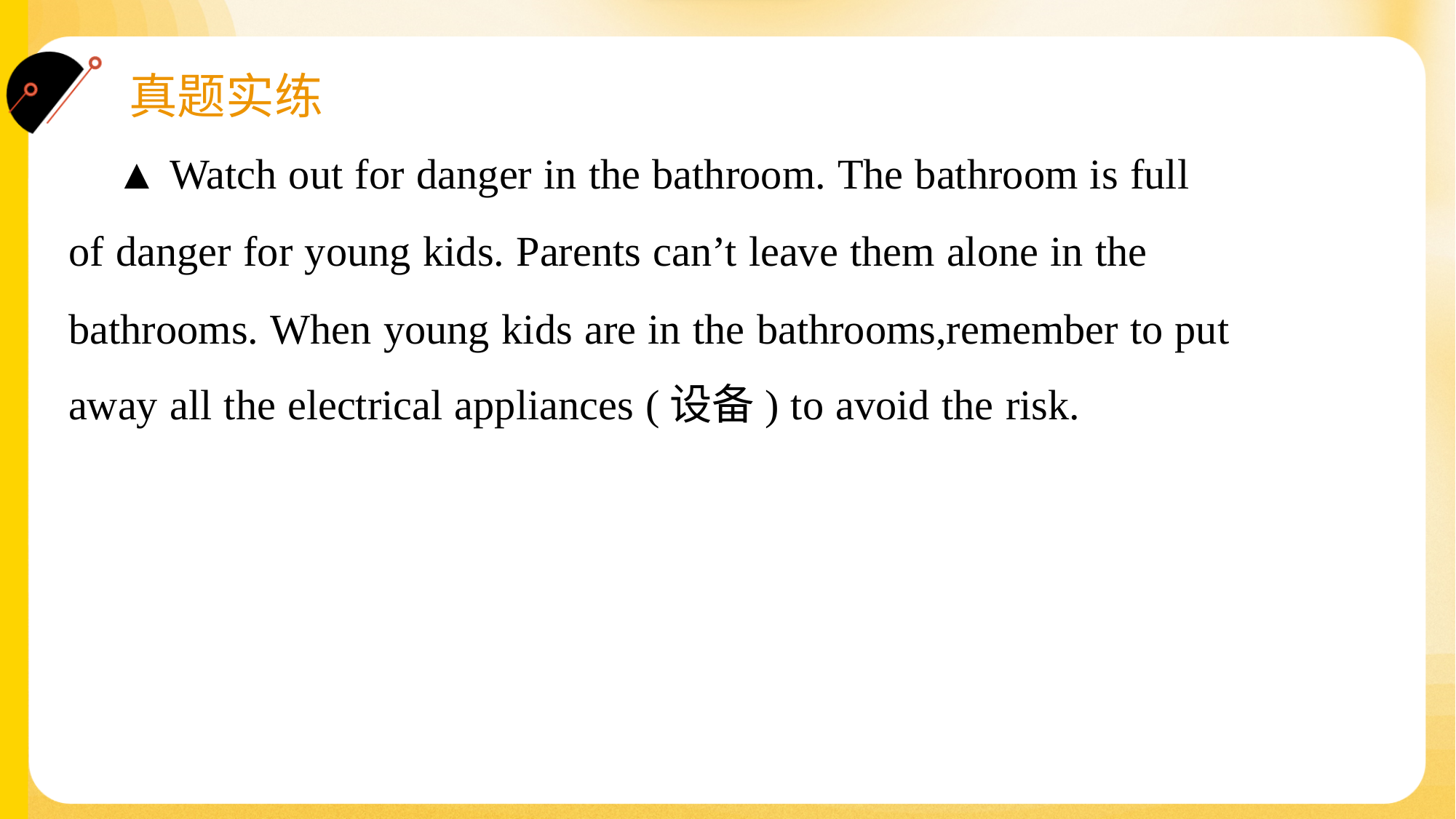

▲ Watch out for danger in the bathroom. The bathroom is full
of danger for young kids. Parents can’t leave them alone in the
bathrooms. When young kids are in the bathrooms,remember to put
away all the electrical appliances (设备) to avoid the risk.#1.1.2